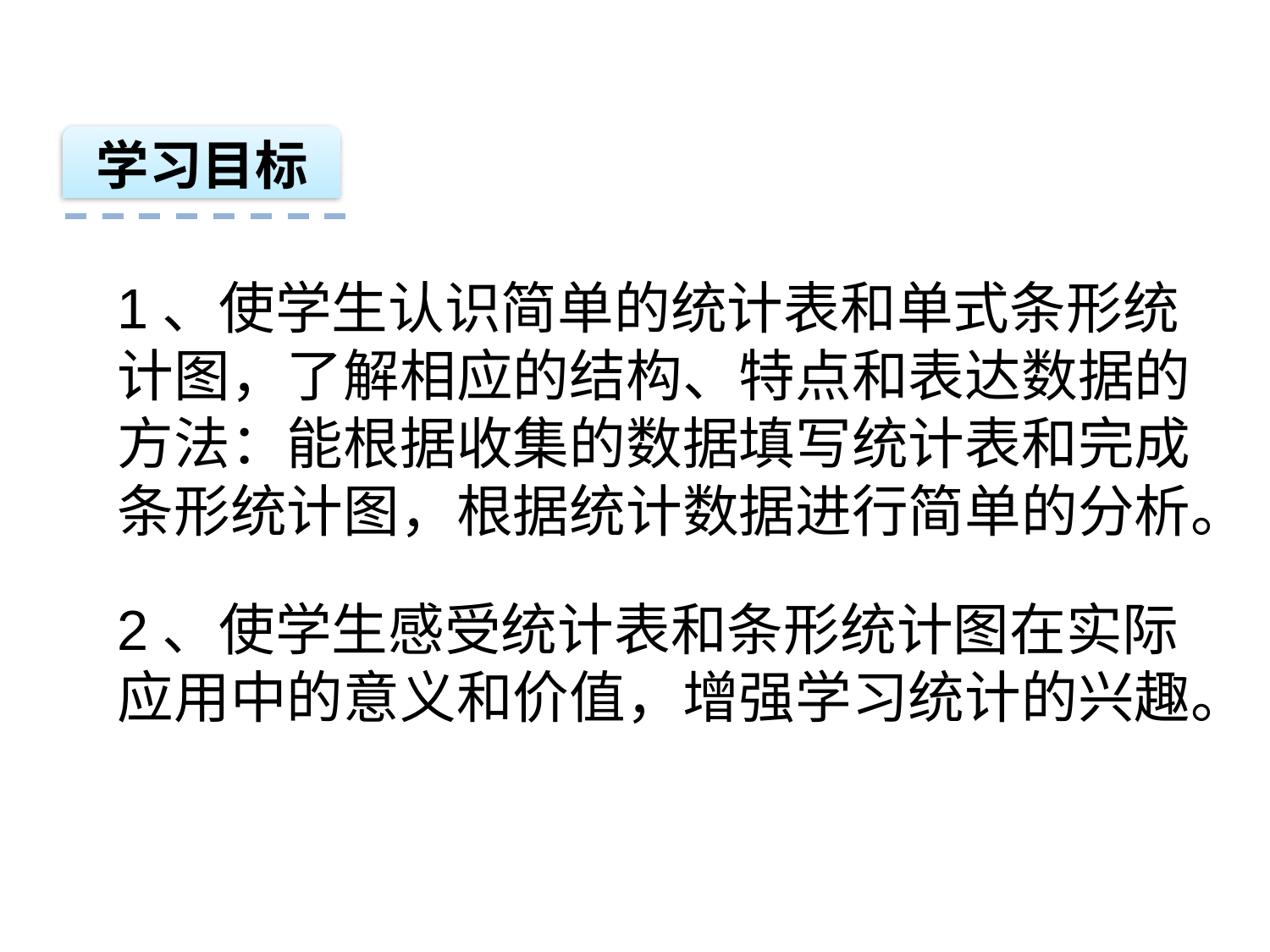

学习目标
1、使学生认识简单的统计表和单式条形统计图，了解相应的结构、特点和表达数据的方法：能根据收集的数据填写统计表和完成条形统计图，根据统计数据进行简单的分析。
2、使学生感受统计表和条形统计图在实际应用中的意义和价值，增强学习统计的兴趣。